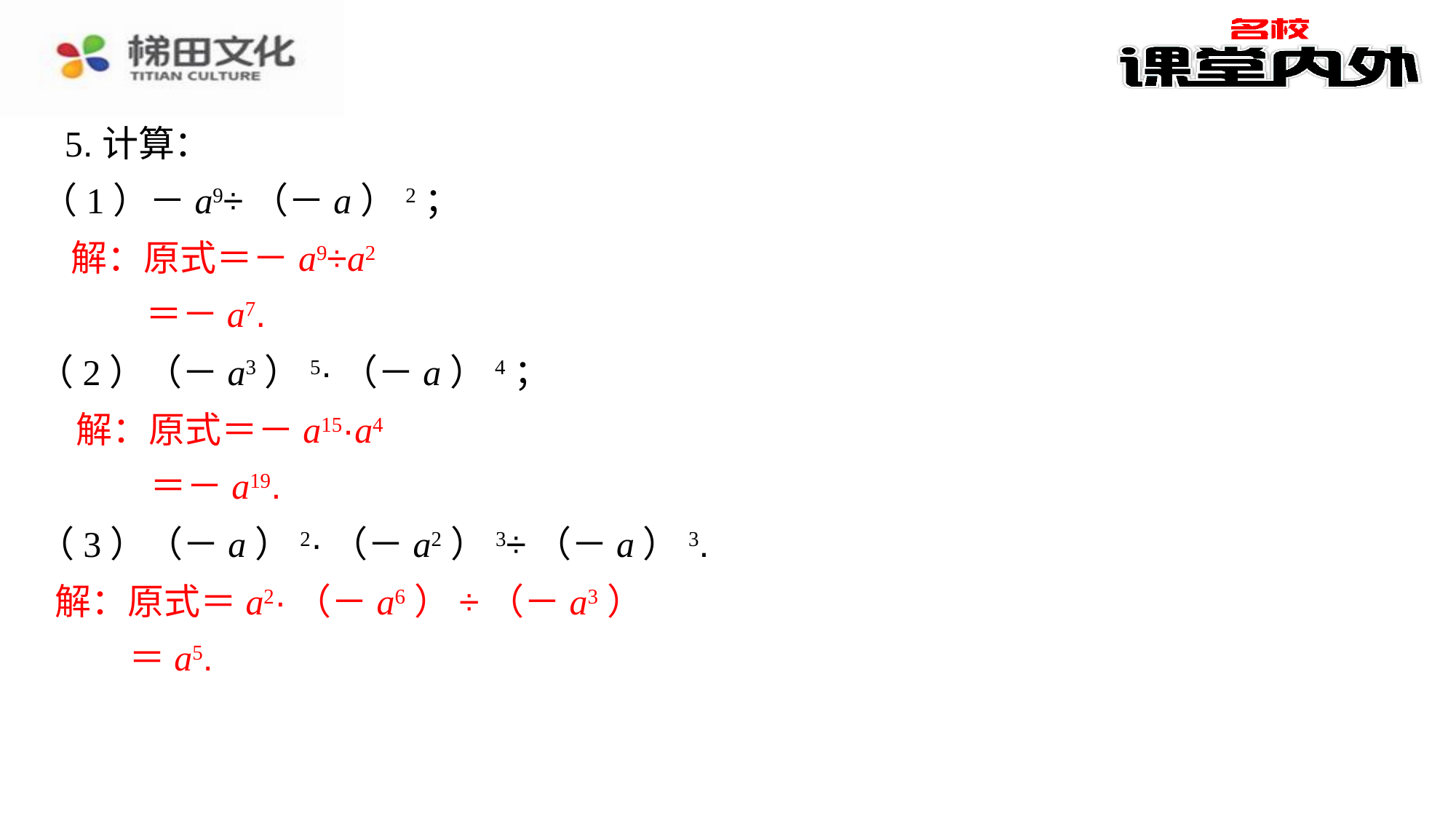

5.计算：
（1）－a9÷（－a）2；
解：原式＝－a9÷a2
        ＝－a7.
（2）（－a3）5·（－a）4；
解：原式＝－a15·a4
        ＝－a19.
（3）（－a）2·（－a2）3÷（－a）3.
解：原式＝a2·（－a6）÷（－a3）
        ＝a5.